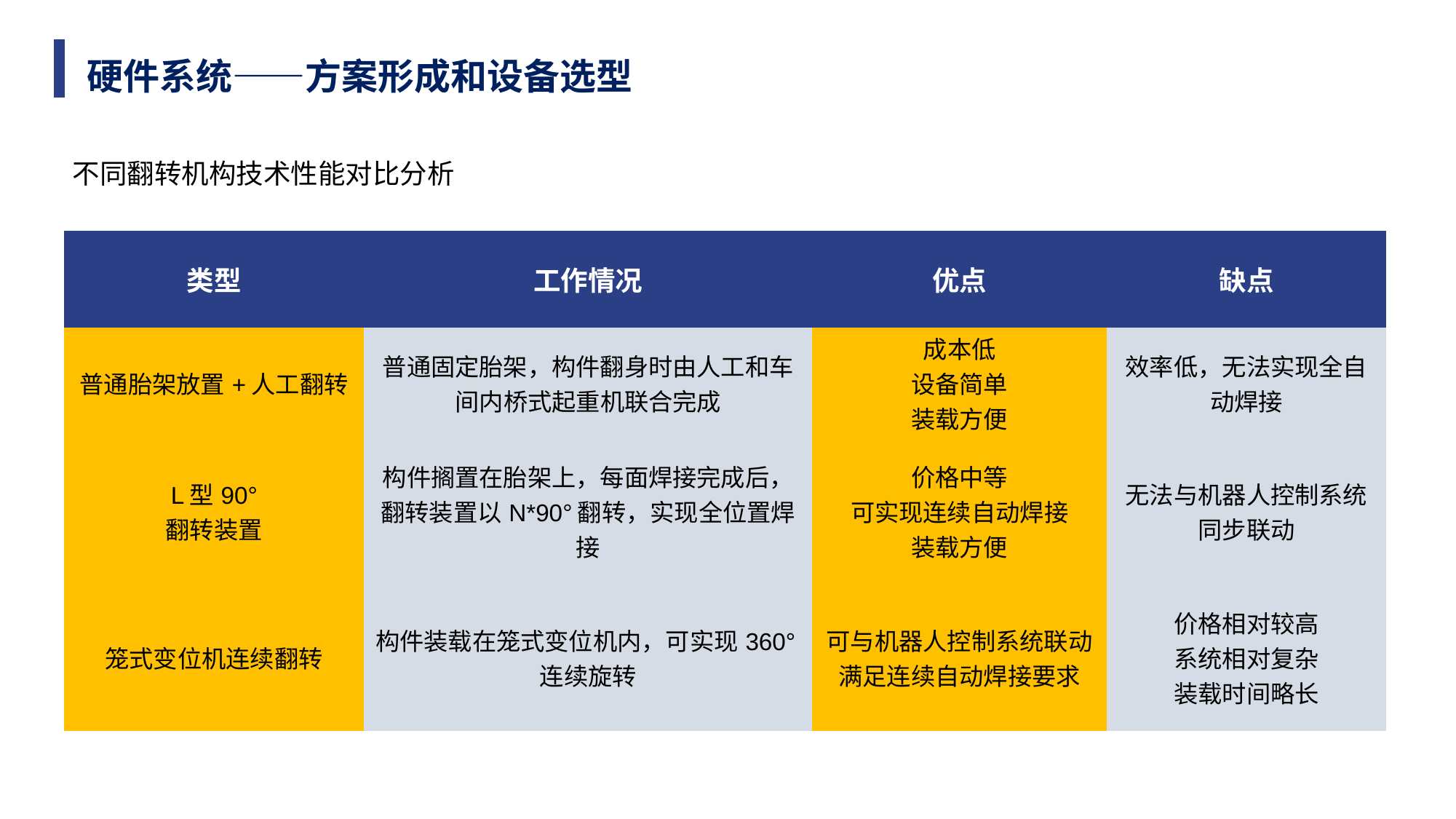

硬件系统——方案形成和设备选型

不同翻转机构技术性能对比分析

| 类型 | 工作情况 | 优点 | 缺点 |
| --- | --- | --- | --- |
| 普通胎架放置+人工翻转 | 普通固定胎架，构件翻身时由人工和车间内桥式起重机联合完成 | 成本低 设备简单 装载方便 | 效率低，无法实现全自动焊接 |
| L型90° 翻转装置 | 构件搁置在胎架上，每面焊接完成后，翻转装置以N\*90°翻转，实现全位置焊接 | 价格中等 可实现连续自动焊接 装载方便 | 无法与机器人控制系统同步联动 |
| 笼式变位机连续翻转 | 构件装载在笼式变位机内，可实现360°连续旋转 | 可与机器人控制系统联动 满足连续自动焊接要求 | 价格相对较高 系统相对复杂 装载时间略长 |